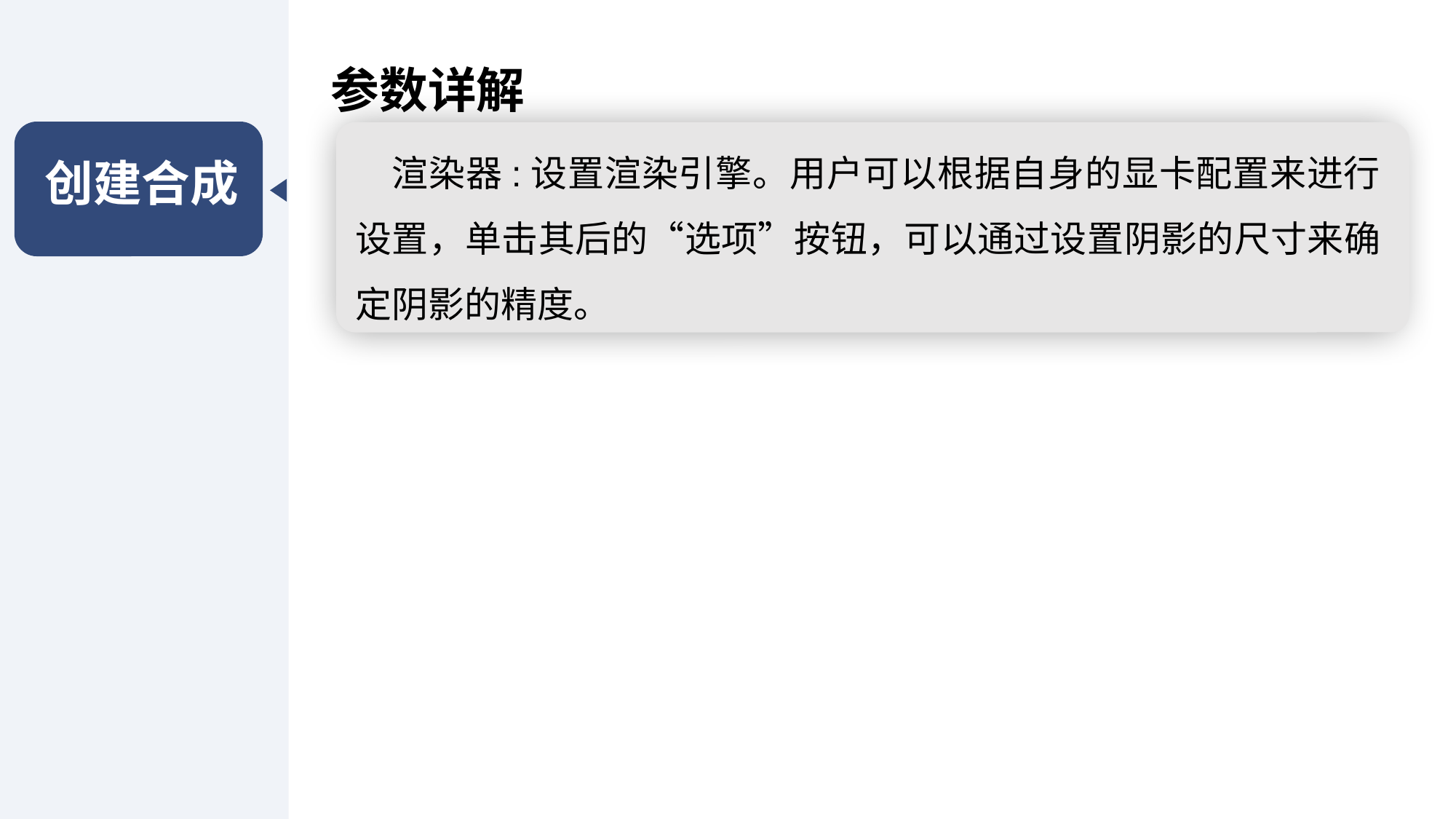

参数详解

创建合成

渲染器:设置渲染引擎。用户可以根据自身的显卡配置来进行设置，单击其后的“选项”按钮，可以通过设置阴影的尺寸来确定阴影的精度。